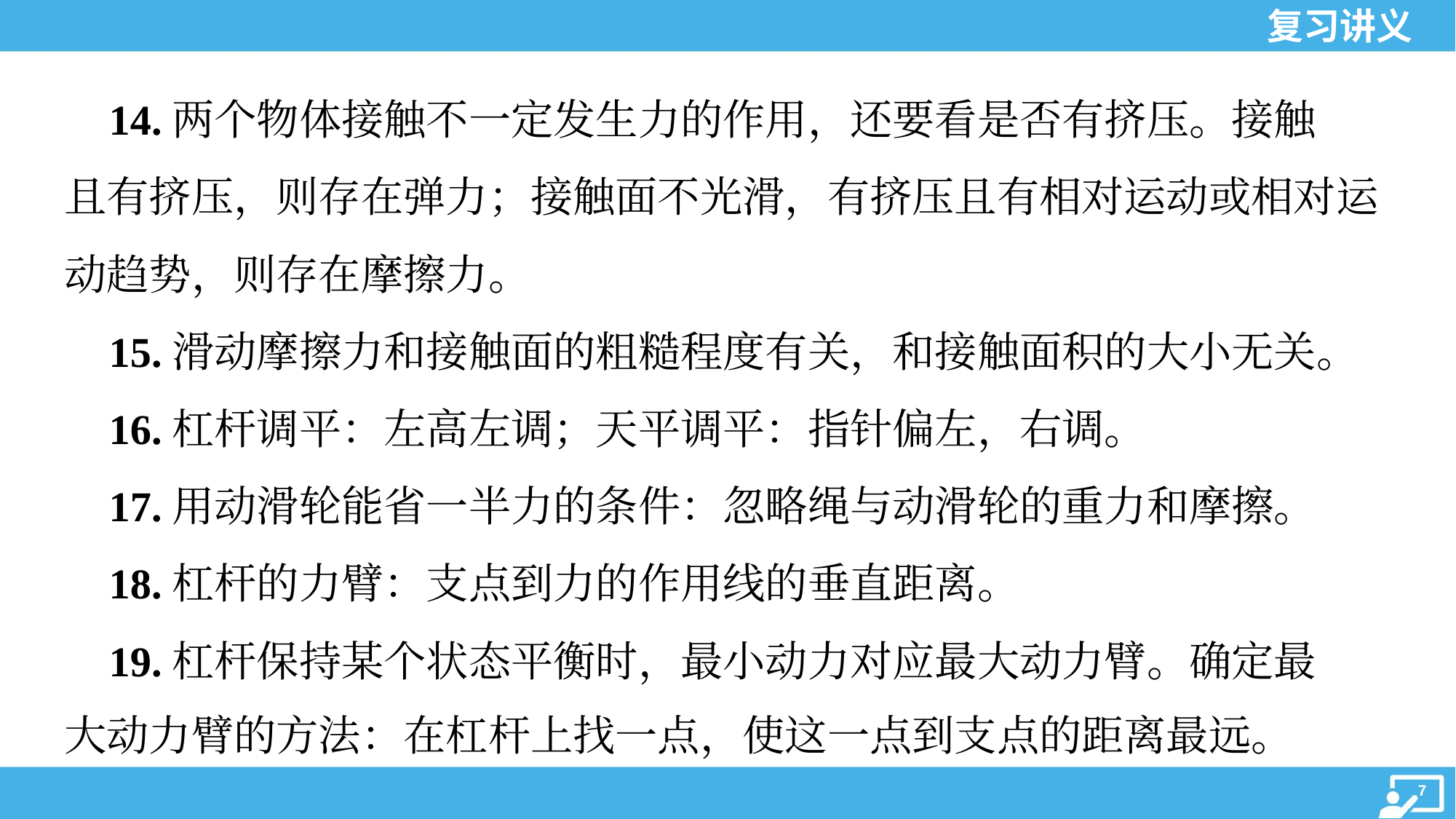

14.两个物体接触不一定发生力的作用，还要看是否有挤压。接触
且有挤压，则存在弹力；接触面不光滑，有挤压且有相对运动或相对运
动趋势，则存在摩擦力。
    15.滑动摩擦力和接触面的粗糙程度有关，和接触面积的大小无关。
    16.杠杆调平：左高左调；天平调平：指针偏左，右调。
    17.用动滑轮能省一半力的条件：忽略绳与动滑轮的重力和摩擦。
    18.杠杆的力臂：支点到力的作用线的垂直距离。
    19.杠杆保持某个状态平衡时，最小动力对应最大动力臂。确定最
大动力臂的方法：在杠杆上找一点，使这一点到支点的距离最远。